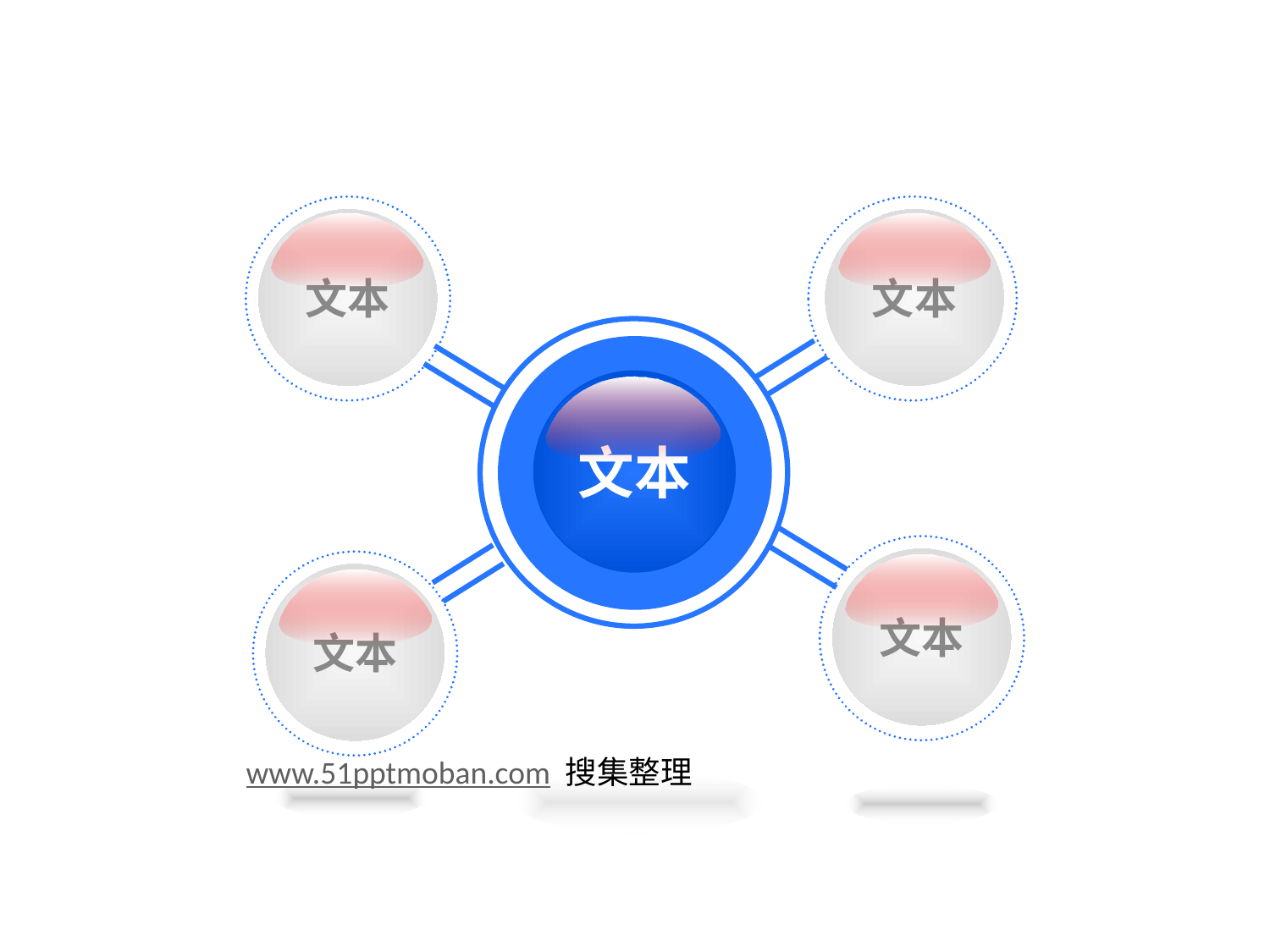

文本

文本

文本

文本

文本

www.51pptmoban.com 搜集整理